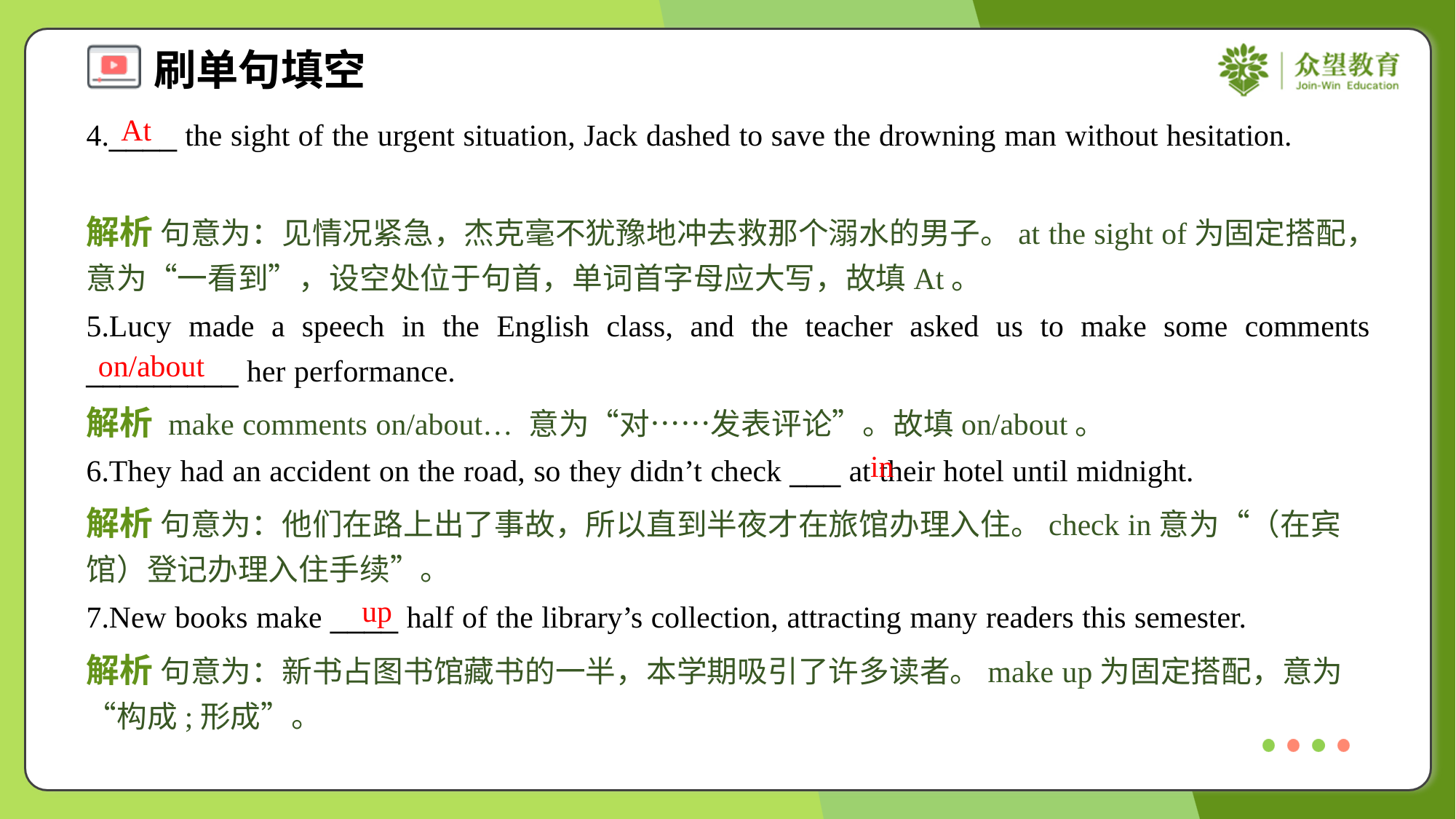

At
4.____ the sight of the urgent situation, Jack dashed to save the drowning man without hesitation.
解析 句意为：见情况紧急，杰克毫不犹豫地冲去救那个溺水的男子。at the sight of为固定搭配，意为“一看到”，设空处位于句首，单词首字母应大写，故填At。
5.Lucy made a speech in the English class, and the teacher asked us to make some comments _________ her performance.
on/about
解析 make comments on/about… 意为“对……发表评论”。故填on/about。
in
6.They had an accident on the road, so they didn’t check ___ at their hotel until midnight.
解析 句意为：他们在路上出了事故，所以直到半夜才在旅馆办理入住。check in意为“（在宾馆）登记办理入住手续”。
up
7.New books make ____ half of the library’s collection, attracting many readers this semester.
解析 句意为：新书占图书馆藏书的一半，本学期吸引了许多读者。make up为固定搭配，意为“构成;形成”。